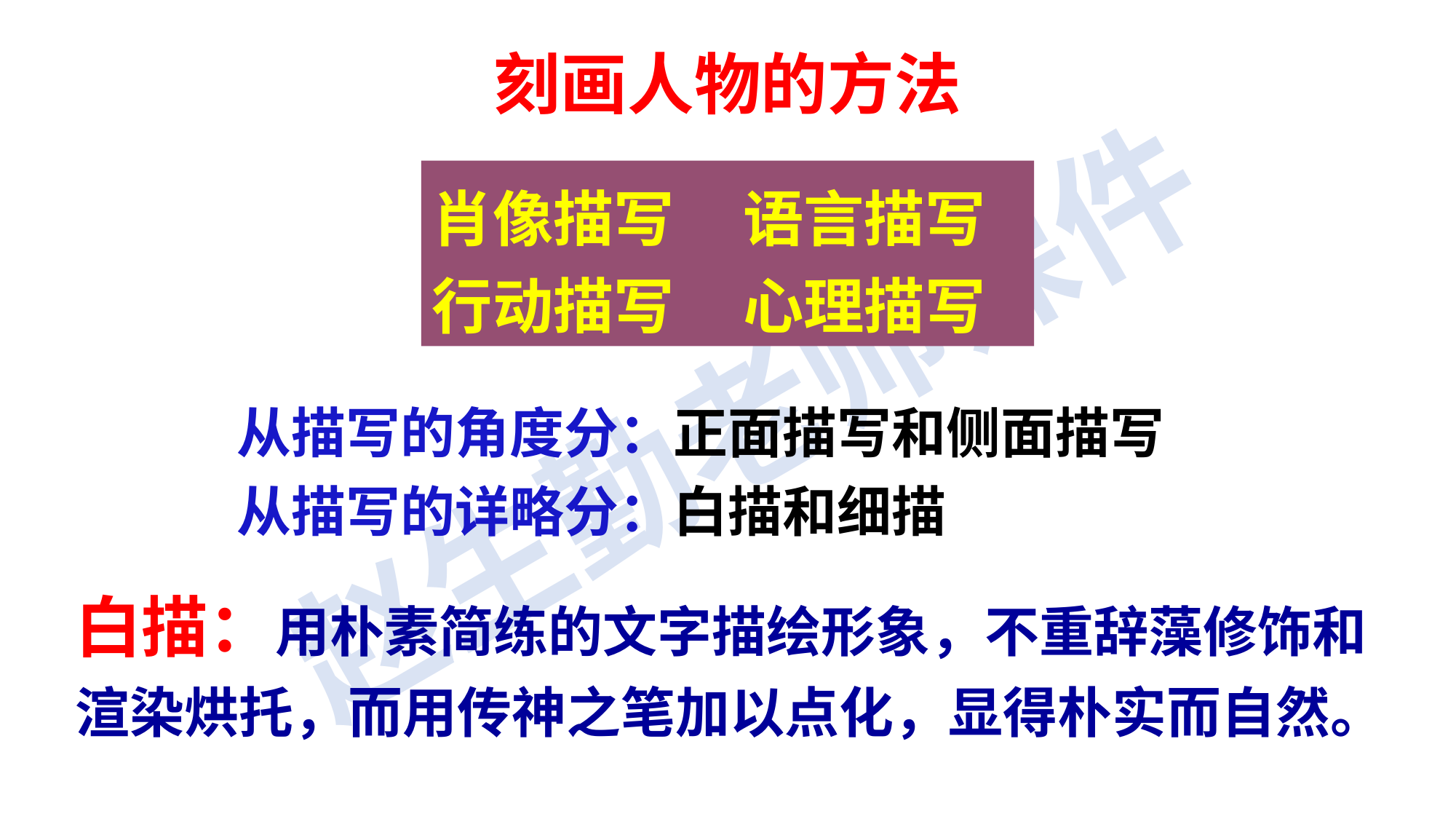

刻画人物的方法
肖像描写     语言描写
行动描写     心理描写

从描写的角度分：正面描写和侧面描写
从描写的详略分：白描和细描
白描：用朴素简练的文字描绘形象，不重辞藻修饰和渲染烘托，而用传神之笔加以点化，显得朴实而自然。